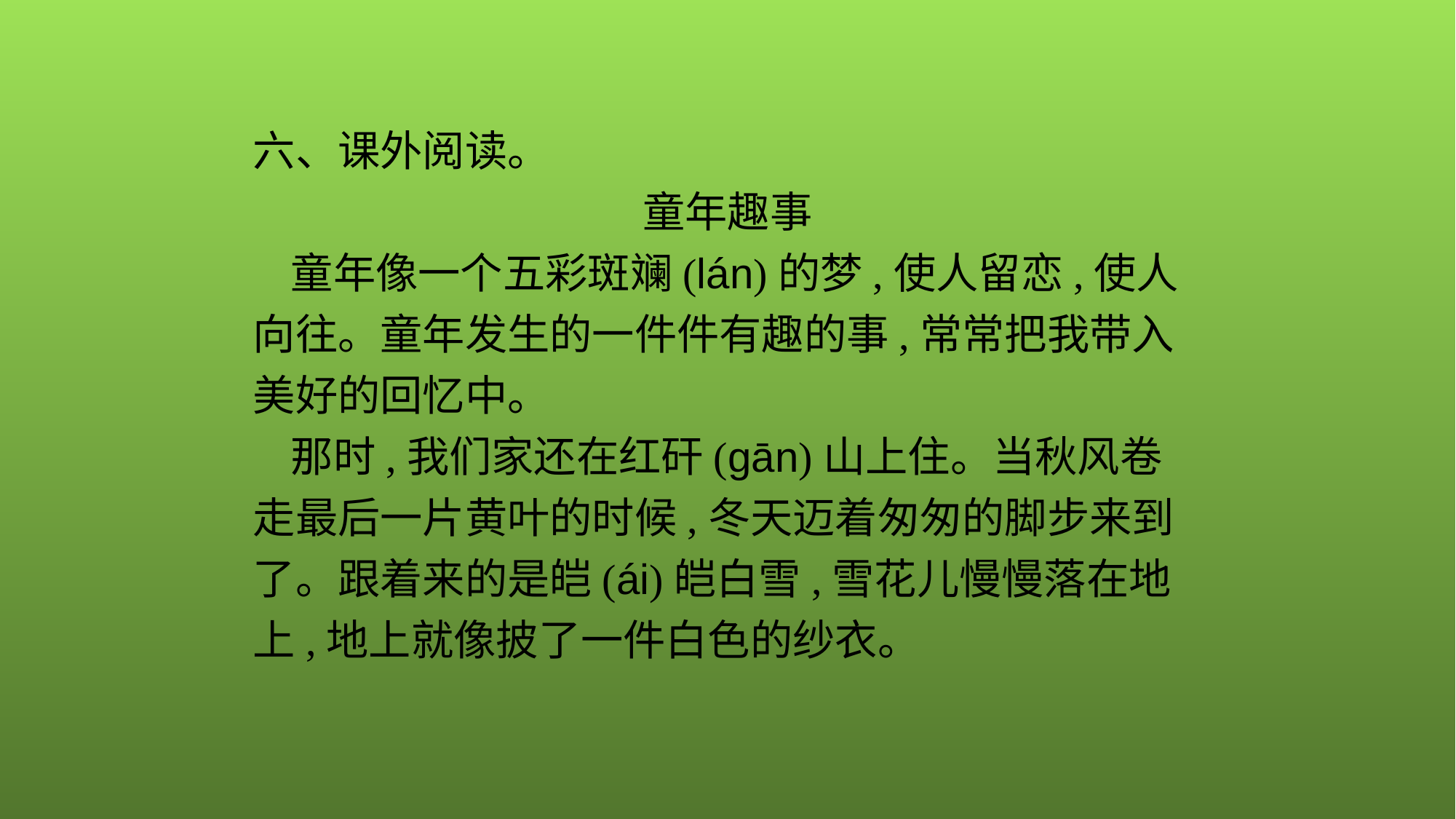

六、课外阅读。
童年趣事
童年像一个五彩斑斓(lán)的梦,使人留恋,使人向往。童年发生的一件件有趣的事,常常把我带入美好的回忆中。
那时,我们家还在红矸(gān)山上住。当秋风卷走最后一片黄叶的时候,冬天迈着匆匆的脚步来到了。跟着来的是皑(ái)皑白雪,雪花儿慢慢落在地上,地上就像披了一件白色的纱衣。